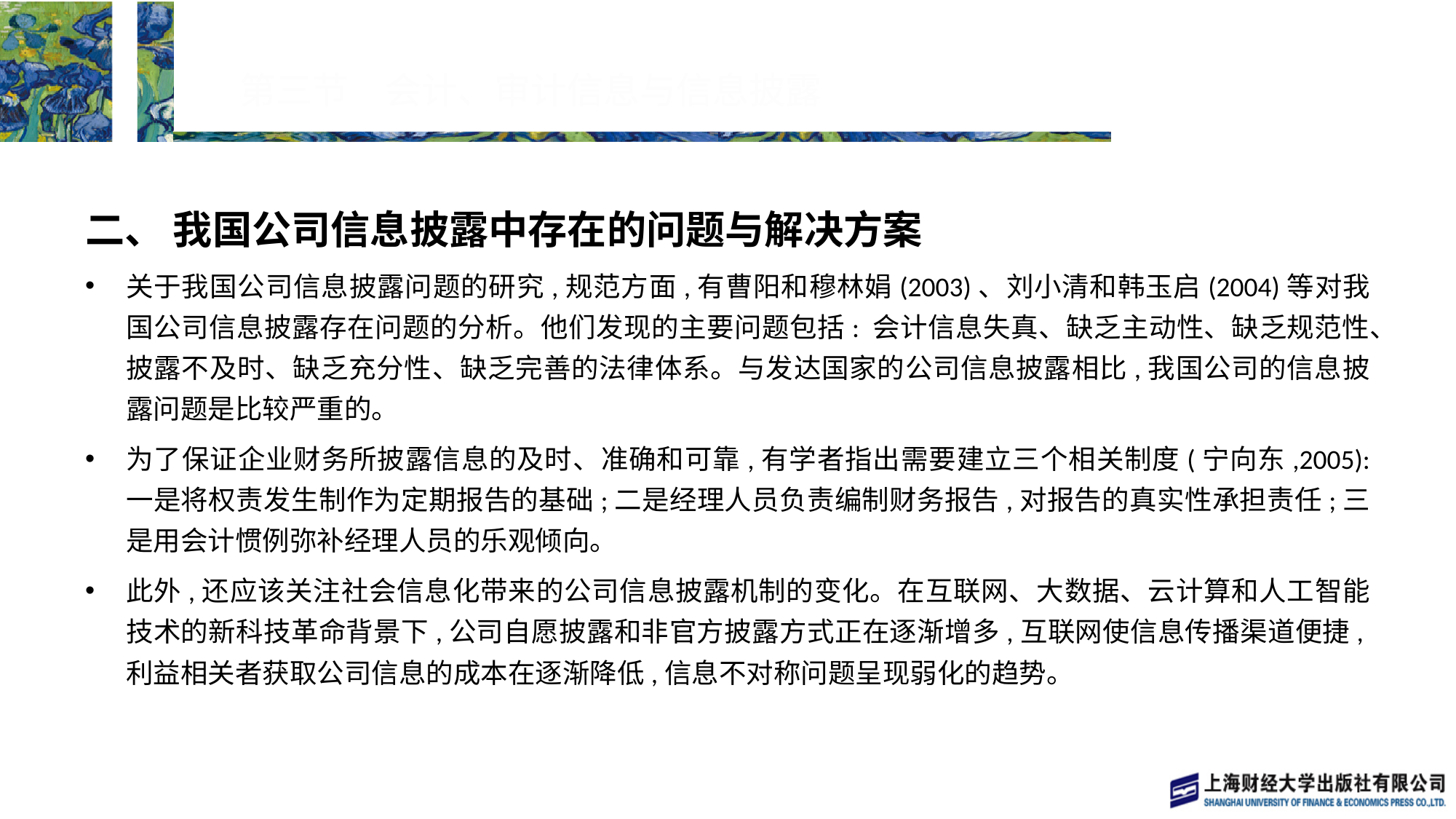

# 第三节　会计、审计信息与信息披露
二、 我国公司信息披露中存在的问题与解决方案
关于我国公司信息披露问题的研究,规范方面,有曹阳和穆林娟(2003)、刘小清和韩玉启(2004)等对我国公司信息披露存在问题的分析。他们发现的主要问题包括: 会计信息失真、缺乏主动性、缺乏规范性、披露不及时、缺乏充分性、缺乏完善的法律体系。与发达国家的公司信息披露相比,我国公司的信息披露问题是比较严重的。
为了保证企业财务所披露信息的及时、准确和可靠,有学者指出需要建立三个相关制度(宁向东,2005): 一是将权责发生制作为定期报告的基础;二是经理人员负责编制财务报告,对报告的真实性承担责任;三是用会计惯例弥补经理人员的乐观倾向。
此外,还应该关注社会信息化带来的公司信息披露机制的变化。在互联网、大数据、云计算和人工智能技术的新科技革命背景下,公司自愿披露和非官方披露方式正在逐渐增多,互联网使信息传播渠道便捷,利益相关者获取公司信息的成本在逐渐降低,信息不对称问题呈现弱化的趋势。